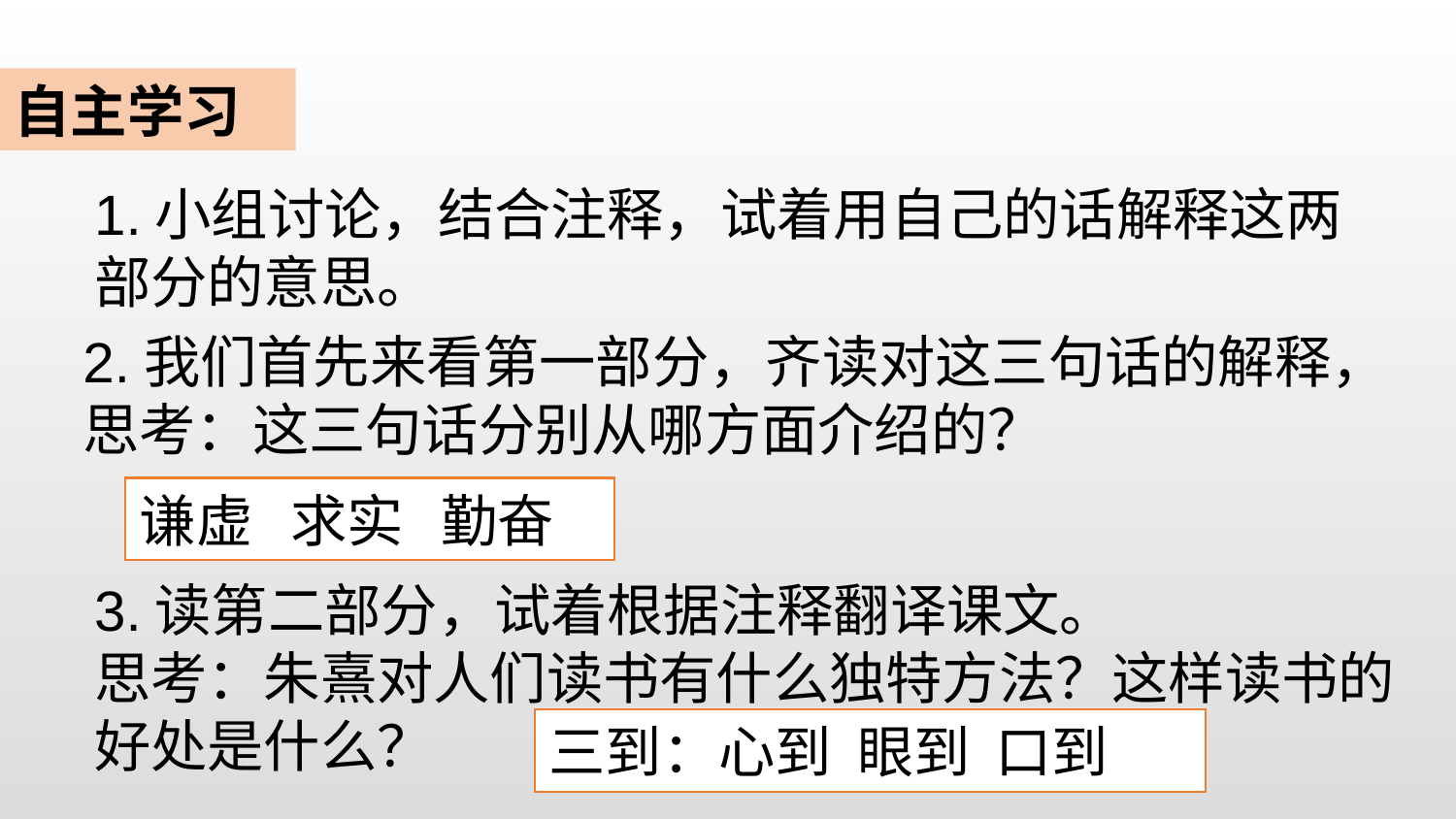

自主学习
1.小组讨论，结合注释，试着用自己的话解释这两部分的意思。
2.我们首先来看第一部分，齐读对这三句话的解释，思考：这三句话分别从哪方面介绍的？
谦虚   求实   勤奋
3.读第二部分，试着根据注释翻译课文。
思考：朱熹对人们读书有什么独特方法？这样读书的好处是什么？
三到：心到  眼到  口到